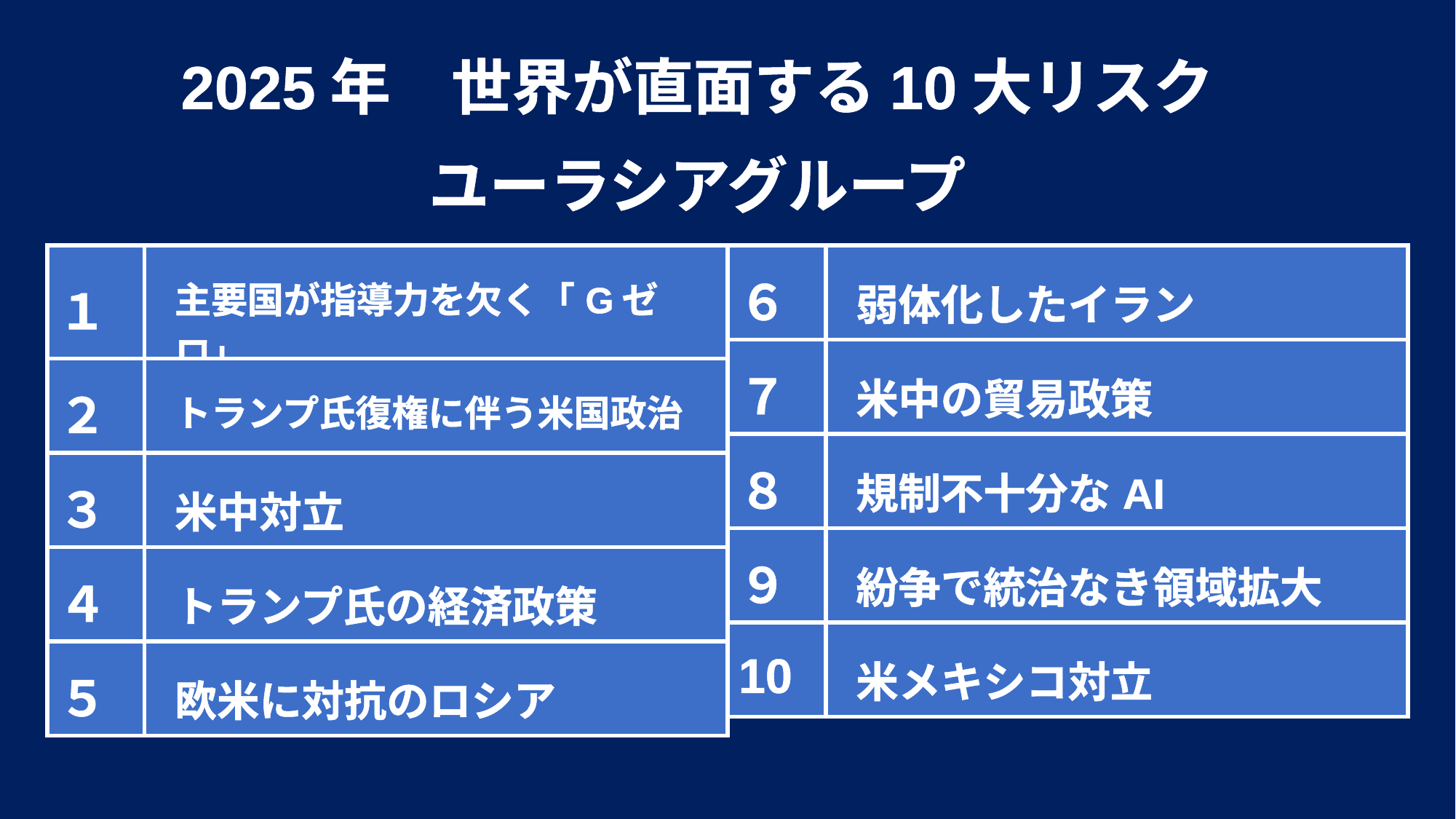

2025年　世界が直面する10大リスク
ユーラシアグループ
| １ | 主要国が指導力を欠く「Gゼロ」 |
| --- | --- |
| ２ | トランプ氏復権に伴う米国政治 |
| ３ | 米中対立 |
| ４ | トランプ氏の経済政策 |
| ５ | 欧米に対抗のロシア |
| ６ | 弱体化したイラン |
| --- | --- |
| ７ | 米中の貿易政策 |
| ８ | 規制不十分なAI |
| ９ | 紛争で統治なき領域拡大 |
| 10 | 米メキシコ対立 |